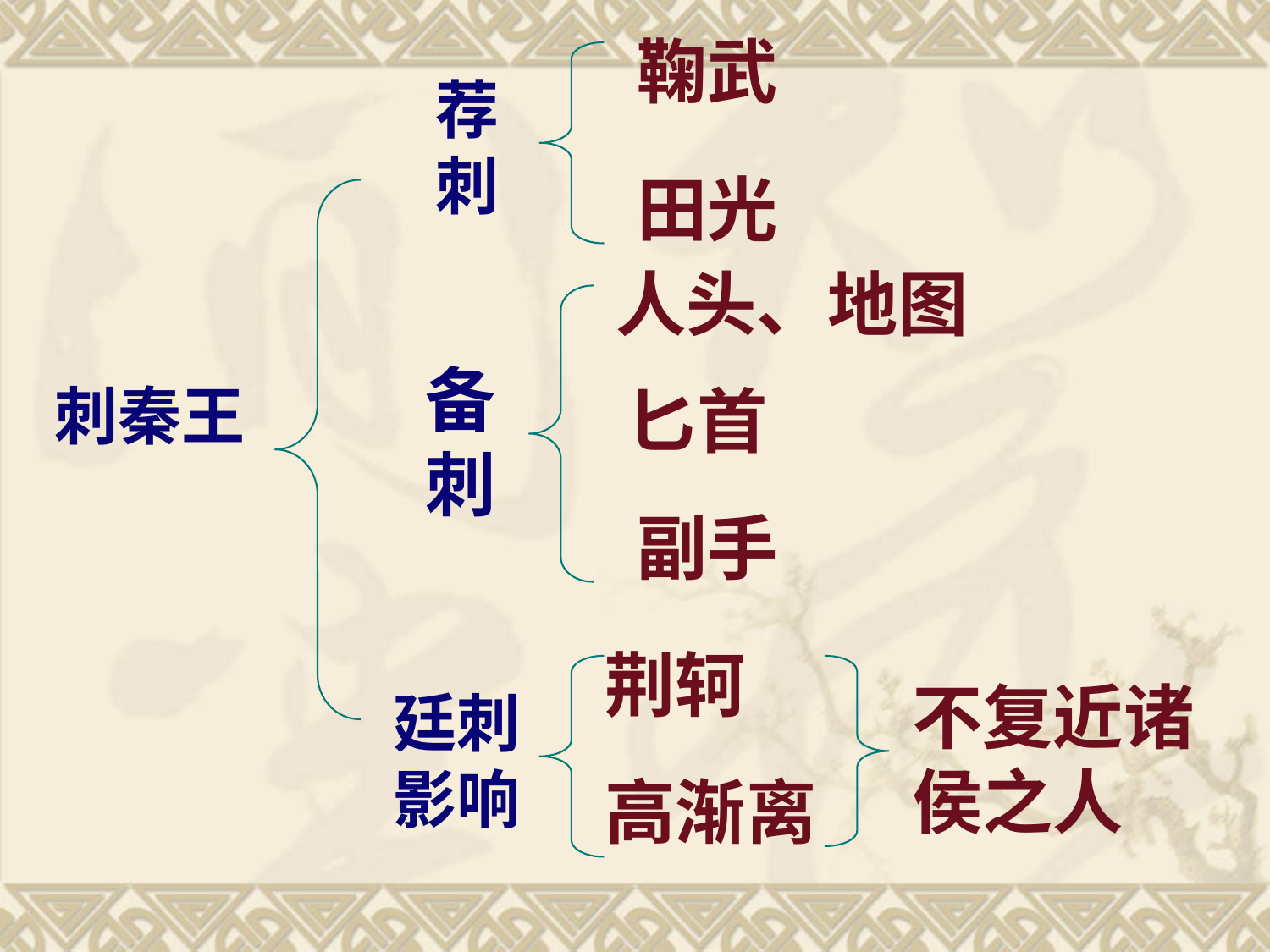

鞠武

荐刺
田光

人头、地图

备刺
刺秦王
匕首
副手
荆轲

不复近诸侯之人
廷刺影响
高渐离